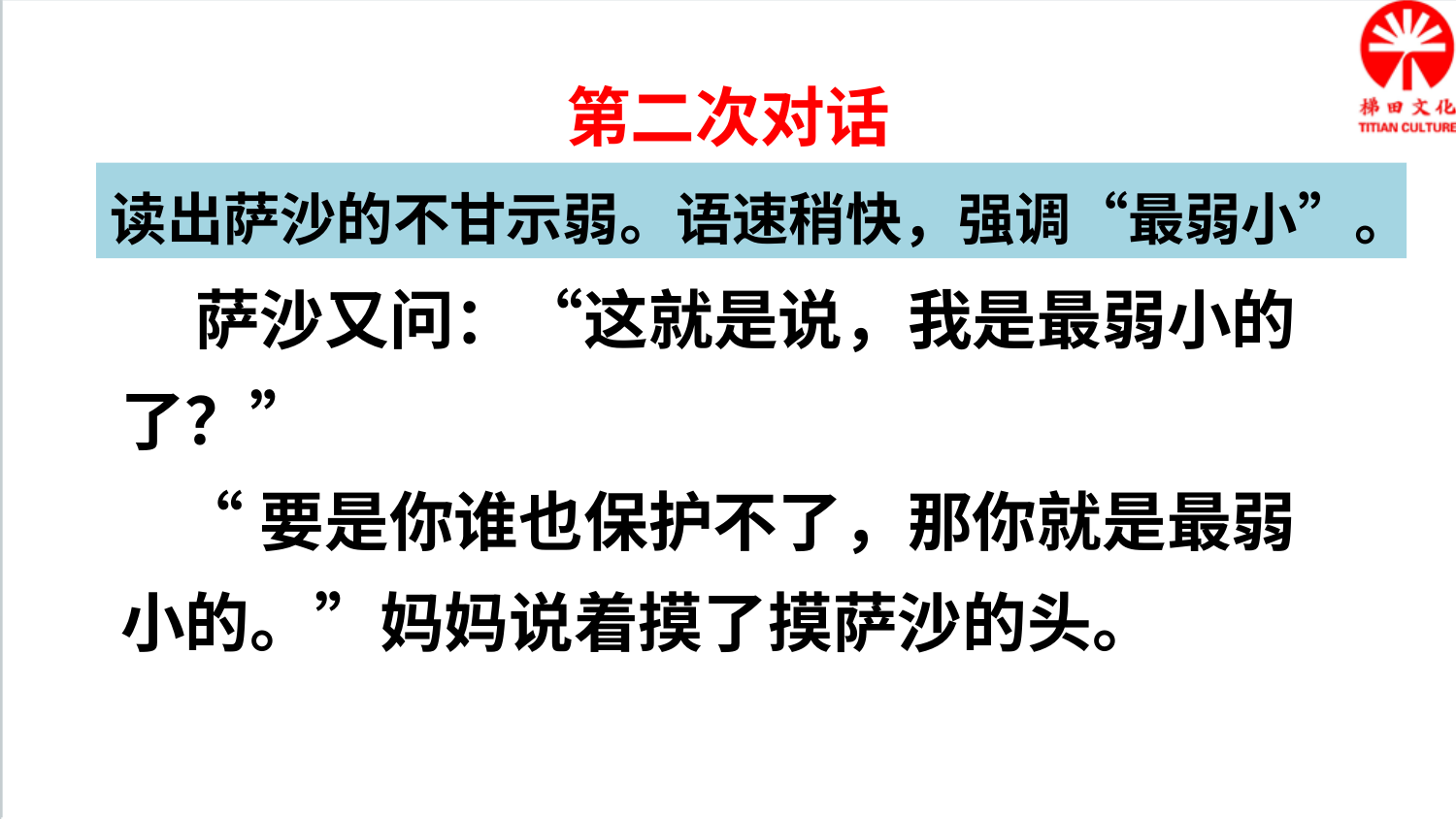

第二次对话
读出萨沙的不甘示弱。语速稍快，强调“最弱小”。
    萨沙又问：“这就是说，我是最弱小的了？”
    “要是你谁也保护不了，那你就是最弱小的。”妈妈说着摸了摸萨沙的头。